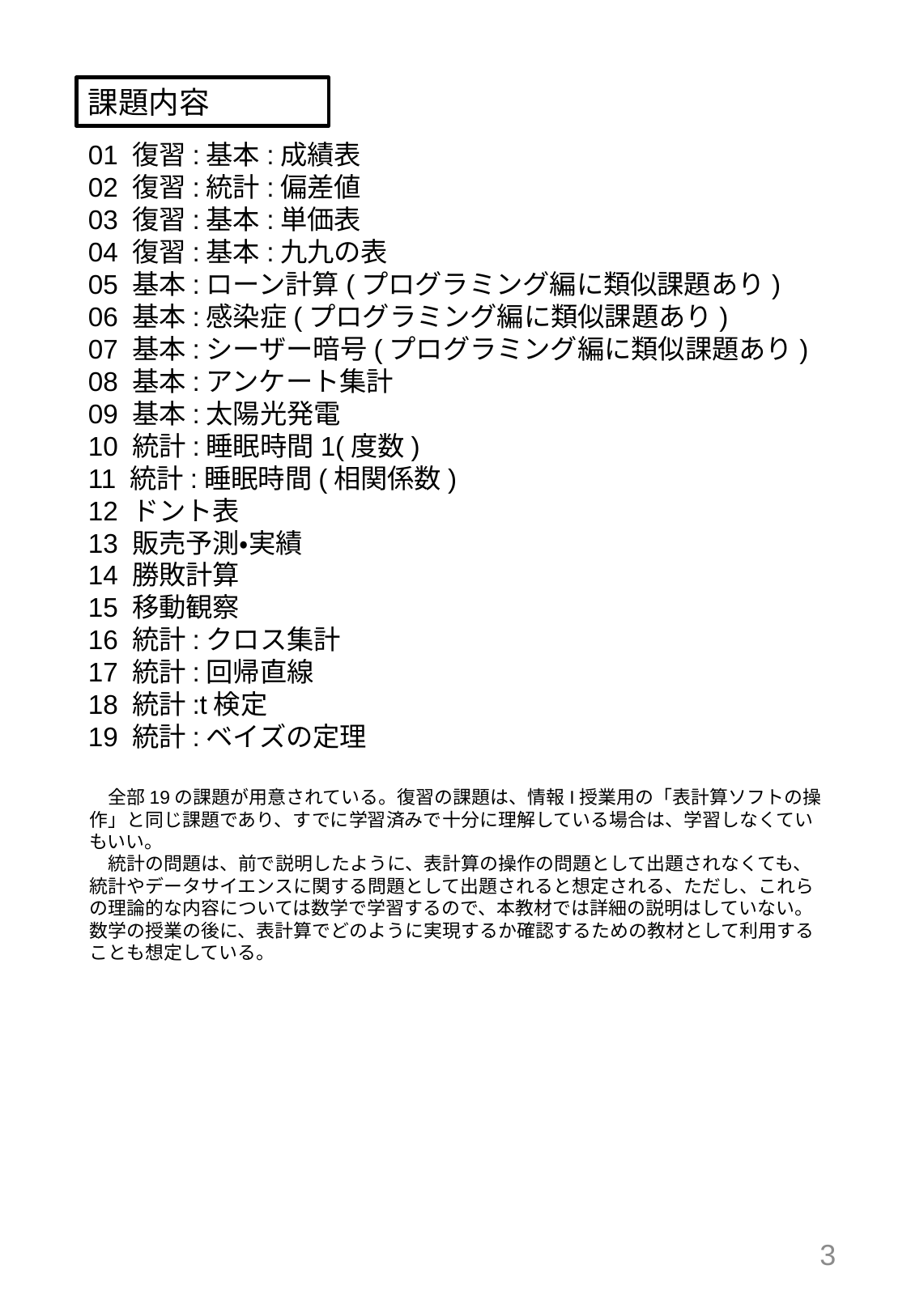

課題内容
01 復習:基本:成績表
02 復習:統計:偏差値
03 復習:基本:単価表
04 復習:基本:九九の表
05 基本:ローン計算(プログラミング編に類似課題あり)
06 基本:感染症(プログラミング編に類似課題あり)
07 基本:シーザー暗号(プログラミング編に類似課題あり)
08 基本:アンケート集計
09 基本:太陽光発電
10 統計:睡眠時間1(度数)
11 統計:睡眠時間(相関係数)
12 ドント表
13 販売予測・実績
14 勝敗計算
15 移動観察
16 統計:クロス集計
17 統計:回帰直線
18 統計:t検定
19 統計:ベイズの定理
　全部19の課題が用意されている。復習の課題は、情報I授業用の「表計算ソフトの操作」と同じ課題であり、すでに学習済みで十分に理解している場合は、学習しなくていもいい。
　統計の問題は、前で説明したように、表計算の操作の問題として出題されなくても、統計やデータサイエンスに関する問題として出題されると想定される、ただし、これらの理論的な内容については数学で学習するので、本教材では詳細の説明はしていない。数学の授業の後に、表計算でどのように実現するか確認するための教材として利用することも想定している。
3